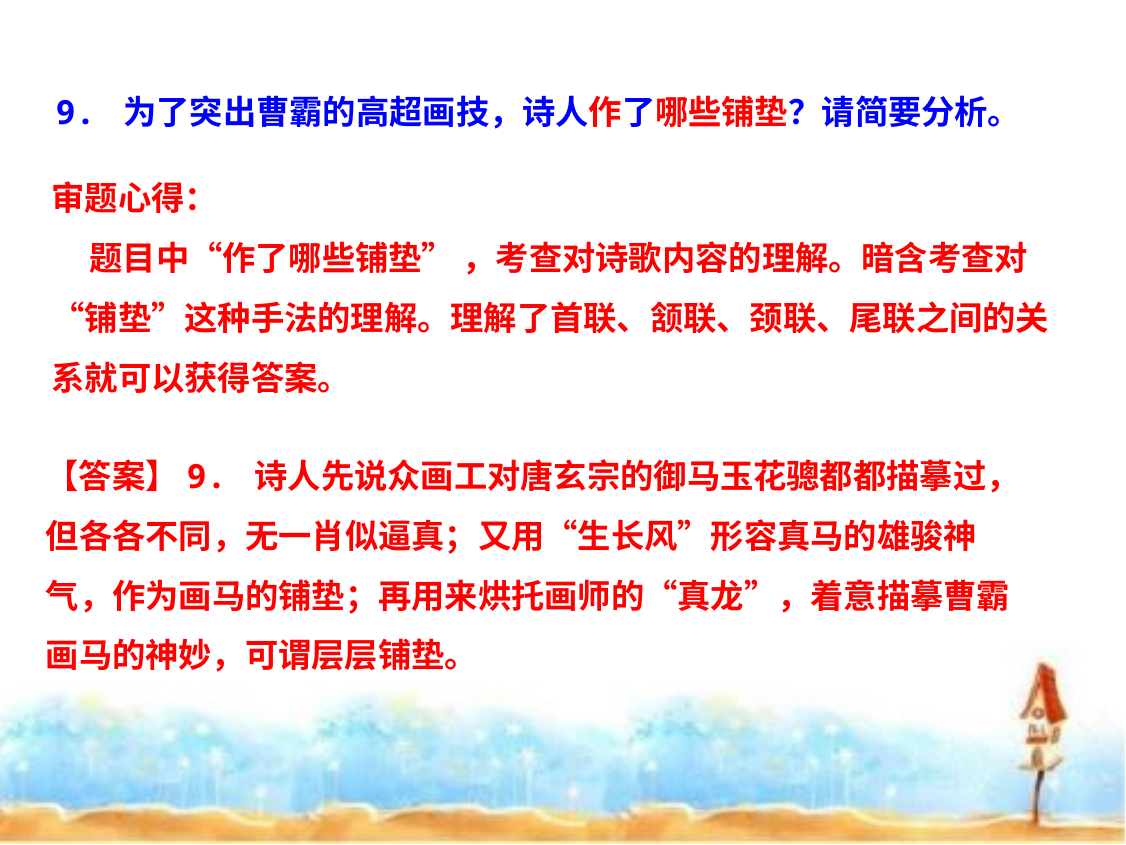

9. 为了突出曹霸的高超画技，诗人作了哪些铺垫？请简要分析。
审题心得：
    题目中“作了哪些铺垫” ，考查对诗歌内容的理解。暗含考查对“铺垫”这种手法的理解。理解了首联、颔联、颈联、尾联之间的关系就可以获得答案。
【答案】9. 诗人先说众画工对唐玄宗的御马玉花骢都都描摹过，但各各不同，无一肖似逼真；又用“生长风”形容真马的雄骏神气，作为画马的铺垫；再用来烘托画师的“真龙”，着意描摹曹霸画马的神妙，可谓层层铺垫。